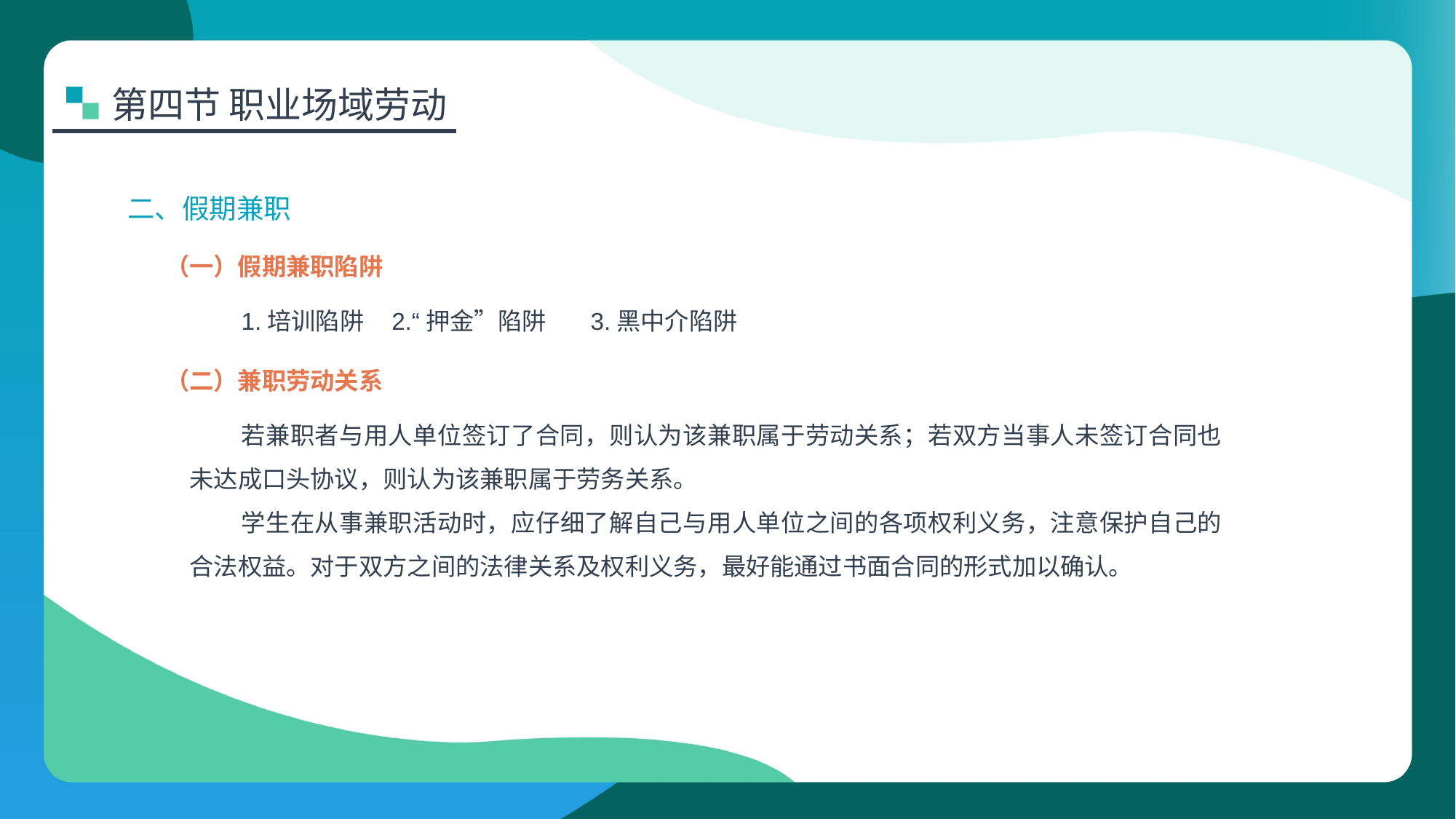

第四节 职业场域劳动

二、假期兼职
（一）假期兼职陷阱
1.培训陷阱    2.“押金”陷阱       3.黑中介陷阱
（二）兼职劳动关系
若兼职者与用人单位签订了合同，则认为该兼职属于劳动关系；若双方当事人未签订合同也未达成口头协议，则认为该兼职属于劳务关系。
学生在从事兼职活动时，应仔细了解自己与用人单位之间的各项权利义务，注意保护自己的合法权益。对于双方之间的法律关系及权利义务，最好能通过书面合同的形式加以确认。